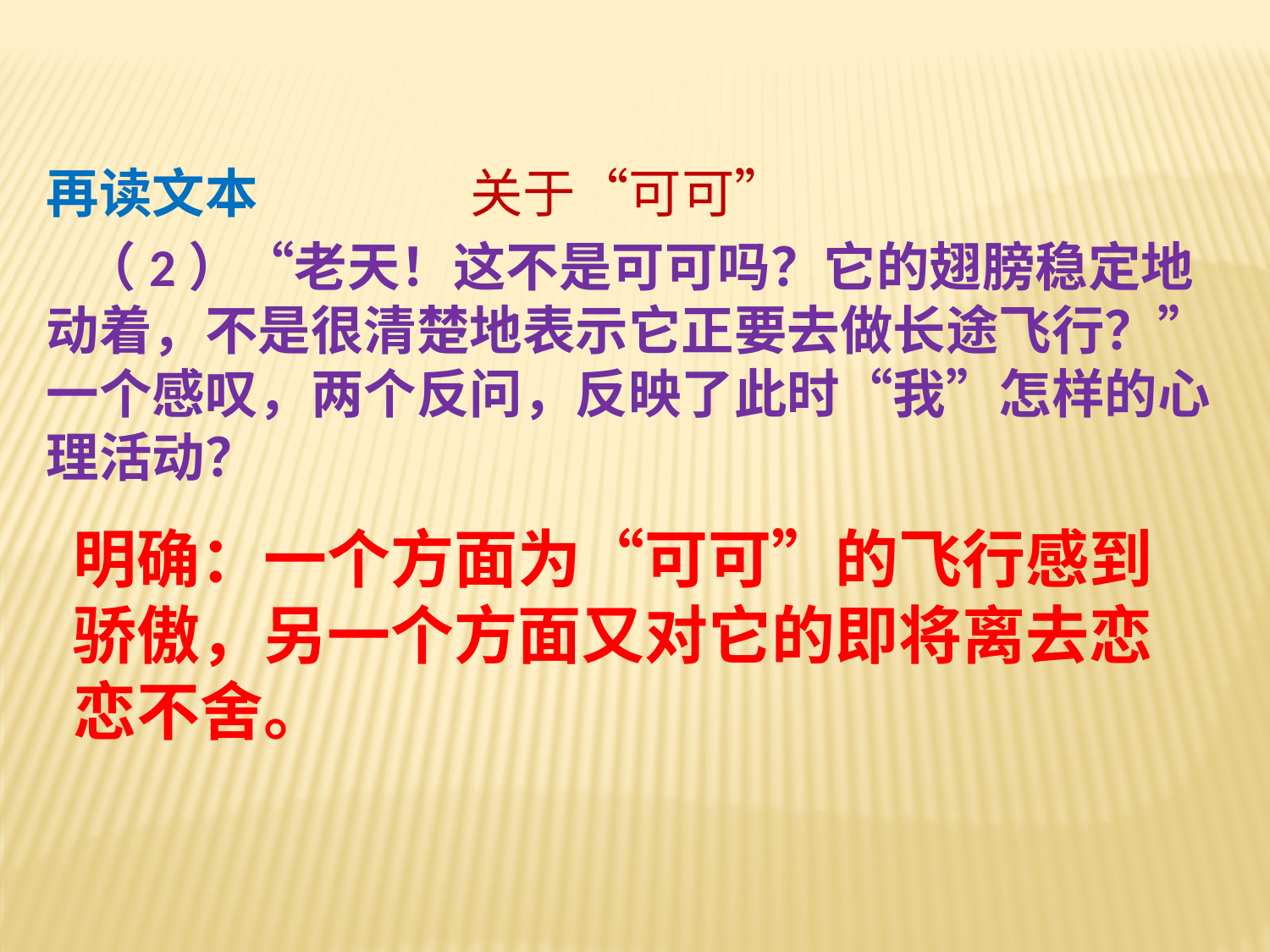

再读文本
关于“可可”
（2）“老天！这不是可可吗？它的翅膀稳定地动着，不是很清楚地表示它正要去做长途飞行？” 一个感叹，两个反问，反映了此时“我”怎样的心理活动？

明确：一个方面为“可可”的飞行感到骄傲，另一个方面又对它的即将离去恋恋不舍。